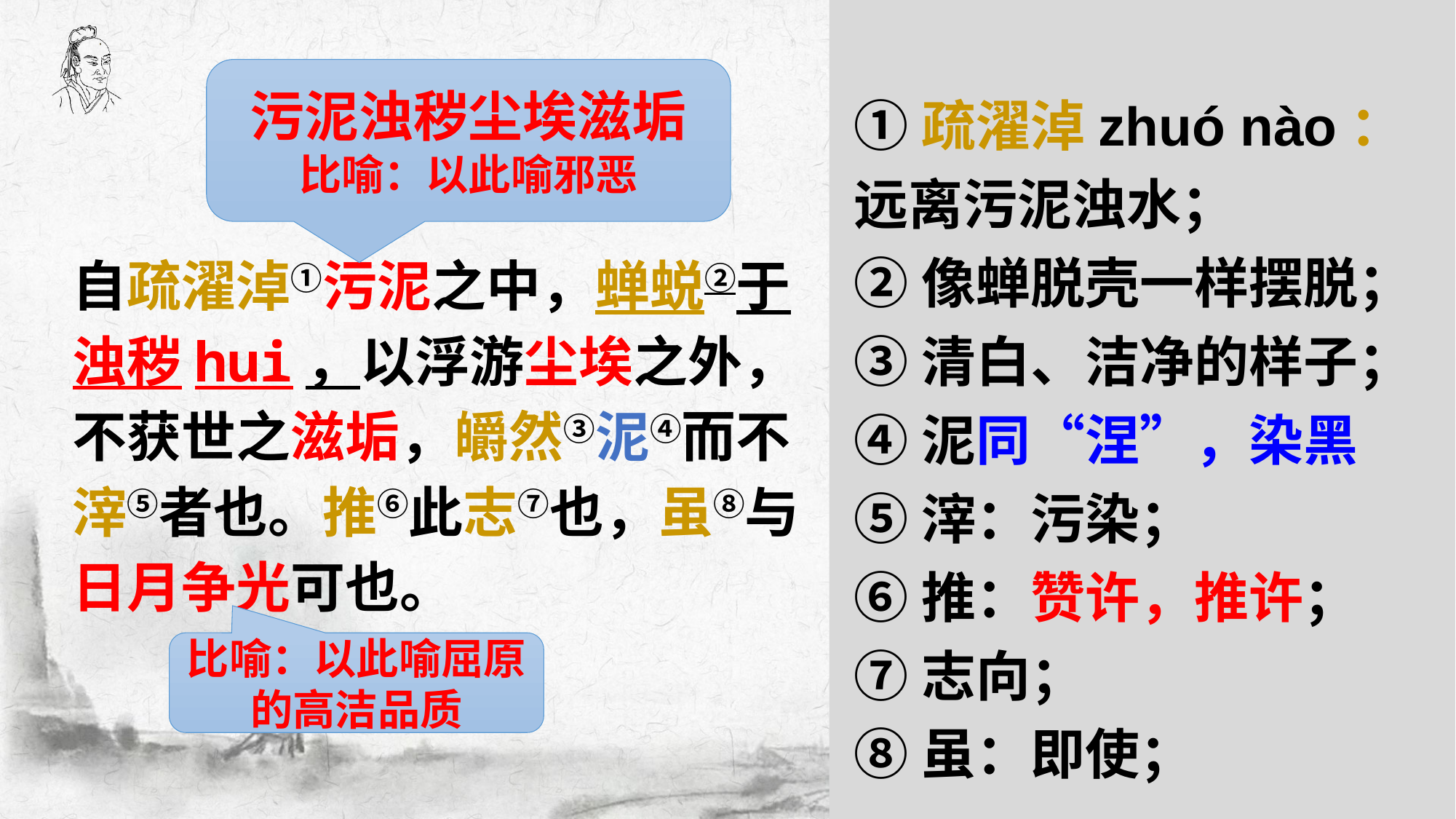

污泥浊秽尘埃滋垢
比喻：以此喻邪恶
①疏濯淖zhuó nào：远离污泥浊水；
②像蝉脱壳一样摆脱；
③清白、洁净的样子；
④泥同“涅”，染黑
⑤滓：污染；
⑥推：赞许，推许；
⑦志向；
⑧虽：即使；
自疏濯淖①污泥之中，蝉蜕②于浊秽hui，以浮游尘埃之外，不获世之滋垢，皭然③泥④而不滓⑤者也。推⑥此志⑦也，虽⑧与日月争光可也。
比喻：以此喻屈原的高洁品质